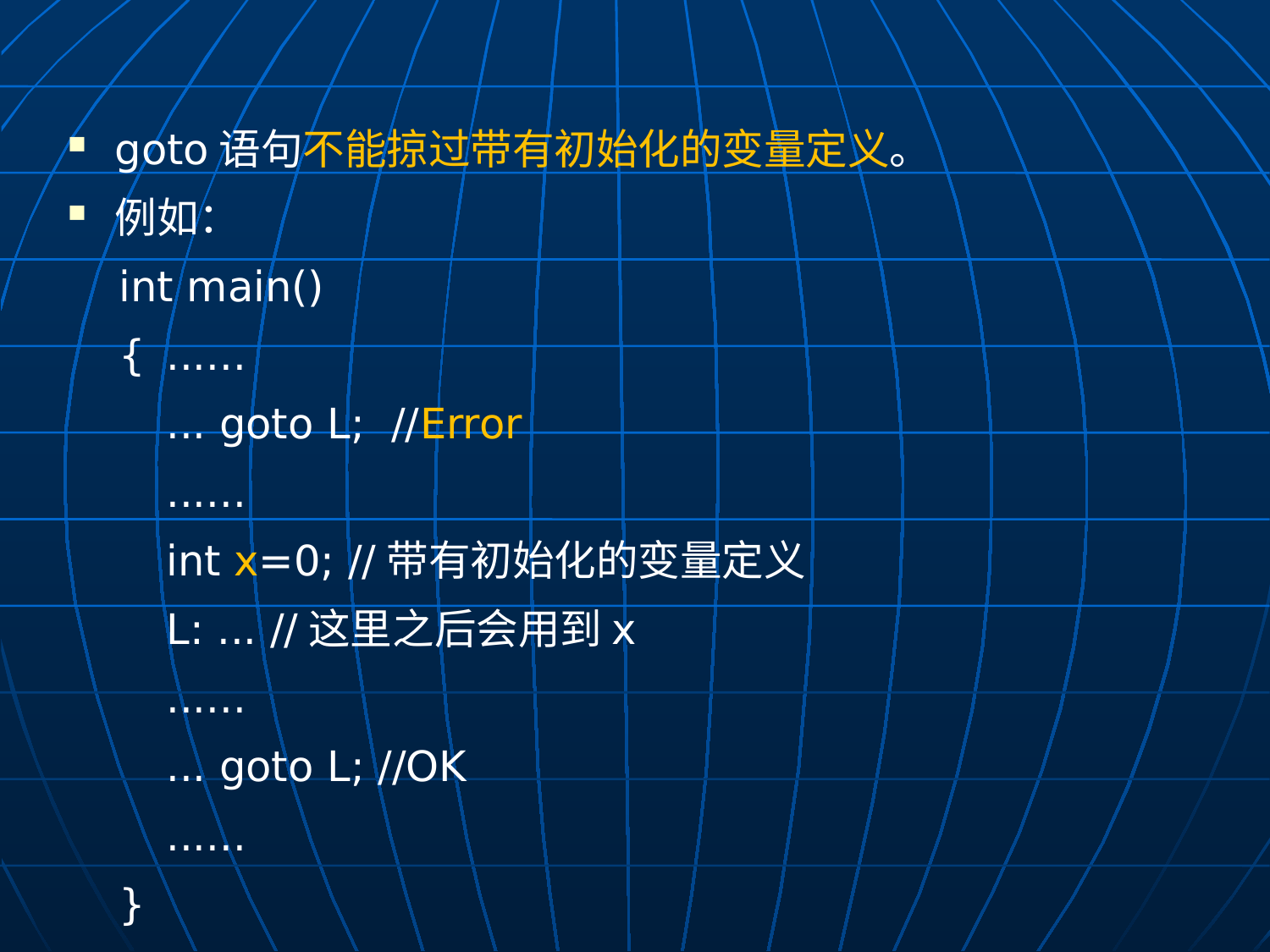

goto语句不能掠过带有初始化的变量定义。
例如：
int main()
{	......
	... goto L;  //Error
	......
	int x=0; //带有初始化的变量定义
	L: ... //这里之后会用到x
	......
	... goto L; //OK
	......
}